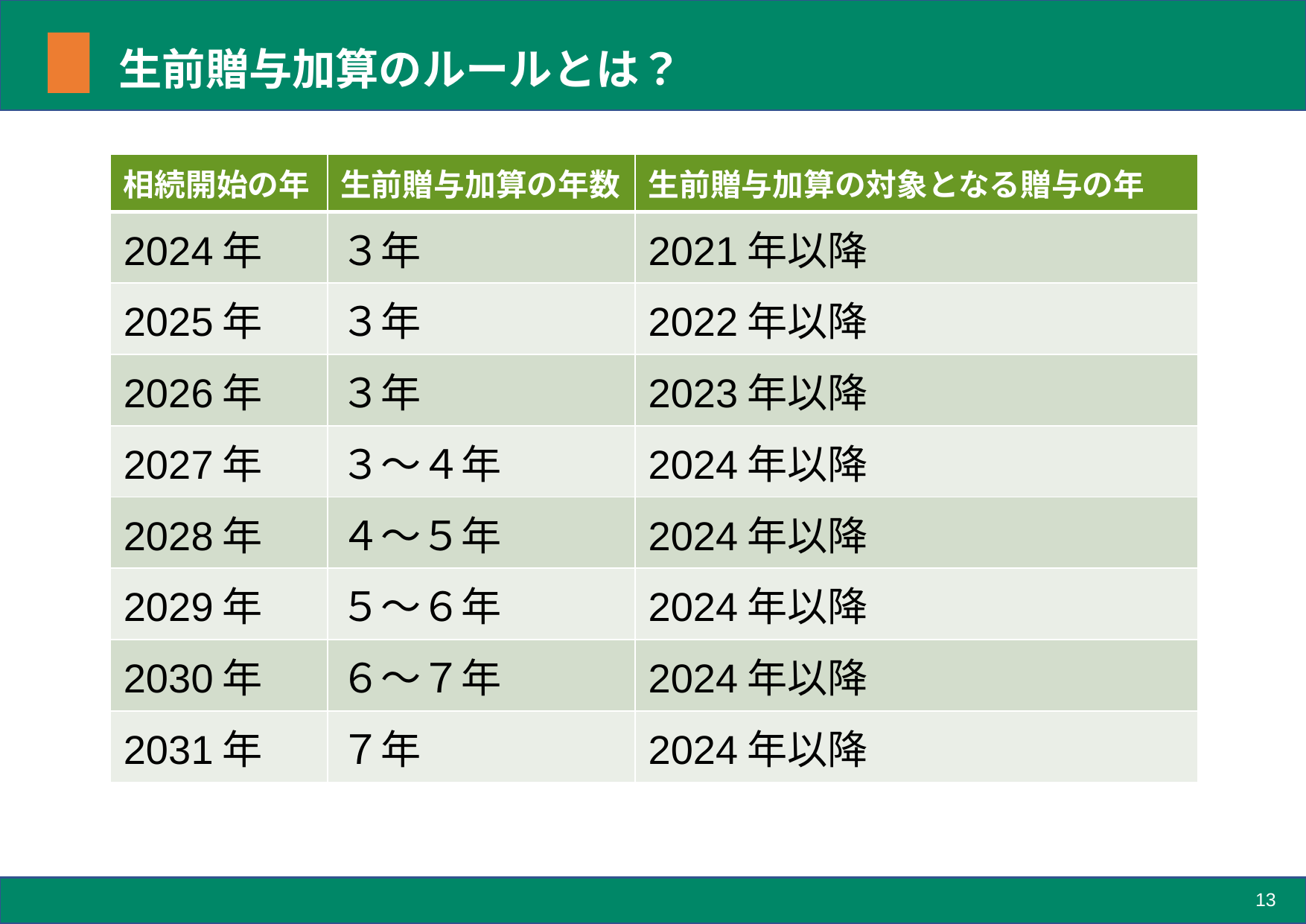

# 生前贈与加算のルールとは？
| 相続開始の年 | 生前贈与加算の年数 | 生前贈与加算の対象となる贈与の年 |
| --- | --- | --- |
| 2024年 | ３年 | 2021年以降 |
| 2025年 | ３年 | 2022年以降 |
| 2026年 | ３年 | 2023年以降 |
| 2027年 | ３～４年 | 2024年以降 |
| 2028年 | ４～５年 | 2024年以降 |
| 2029年 | ５～６年 | 2024年以降 |
| 2030年 | ６～７年 | 2024年以降 |
| 2031年 | ７年 | 2024年以降 |